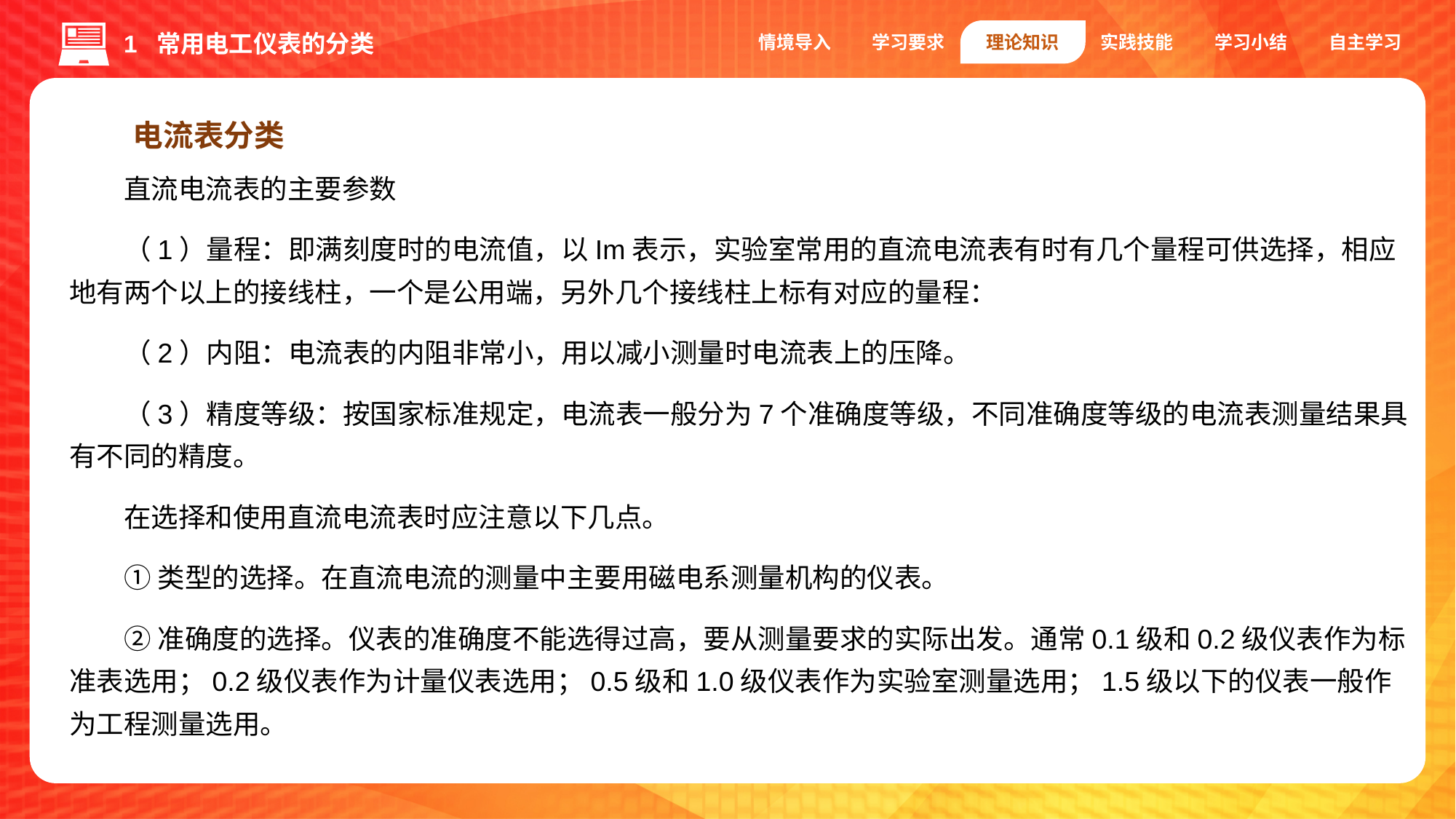

情境导入
学习要求
理论知识
实践技能
学习小结
自主学习

1  常用电工仪表的分类
电流表分类
直流电流表的主要参数
（1）量程：即满刻度时的电流值，以Im表示，实验室常用的直流电流表有时有几个量程可供选择，相应地有两个以上的接线柱，一个是公用端，另外几个接线柱上标有对应的量程：
（2）内阻：电流表的内阻非常小，用以减小测量时电流表上的压降。
（3）精度等级：按国家标准规定，电流表一般分为7个准确度等级，不同准确度等级的电流表测量结果具有不同的精度。
在选择和使用直流电流表时应注意以下几点。
①类型的选择。在直流电流的测量中主要用磁电系测量机构的仪表。
②准确度的选择。仪表的准确度不能选得过高，要从测量要求的实际出发。通常0.1级和0.2级仪表作为标准表选用；0.2级仪表作为计量仪表选用；0.5级和1.0级仪表作为实验室测量选用；1.5级以下的仪表一般作为工程测量选用。